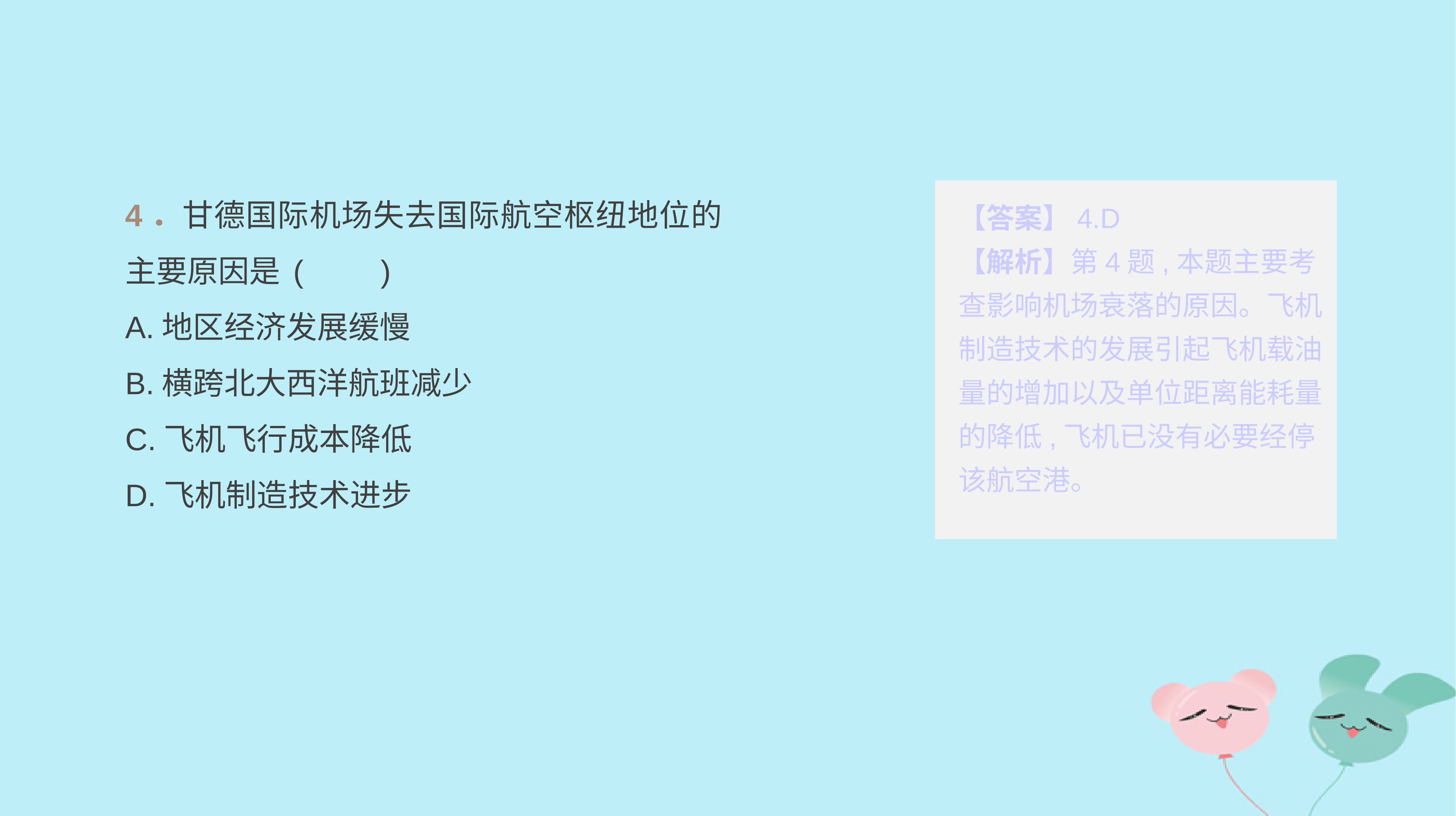

4．甘德国际机场失去国际航空枢纽地位的主要原因是	(　　)
A.地区经济发展缓慢
B.横跨北大西洋航班减少
C.飞机飞行成本降低
D.飞机制造技术进步

【答案】4.D
【解析】第4题,本题主要考查影响机场衰落的原因。飞机制造技术的发展引起飞机载油量的增加以及单位距离能耗量的降低,飞机已没有必要经停该航空港。